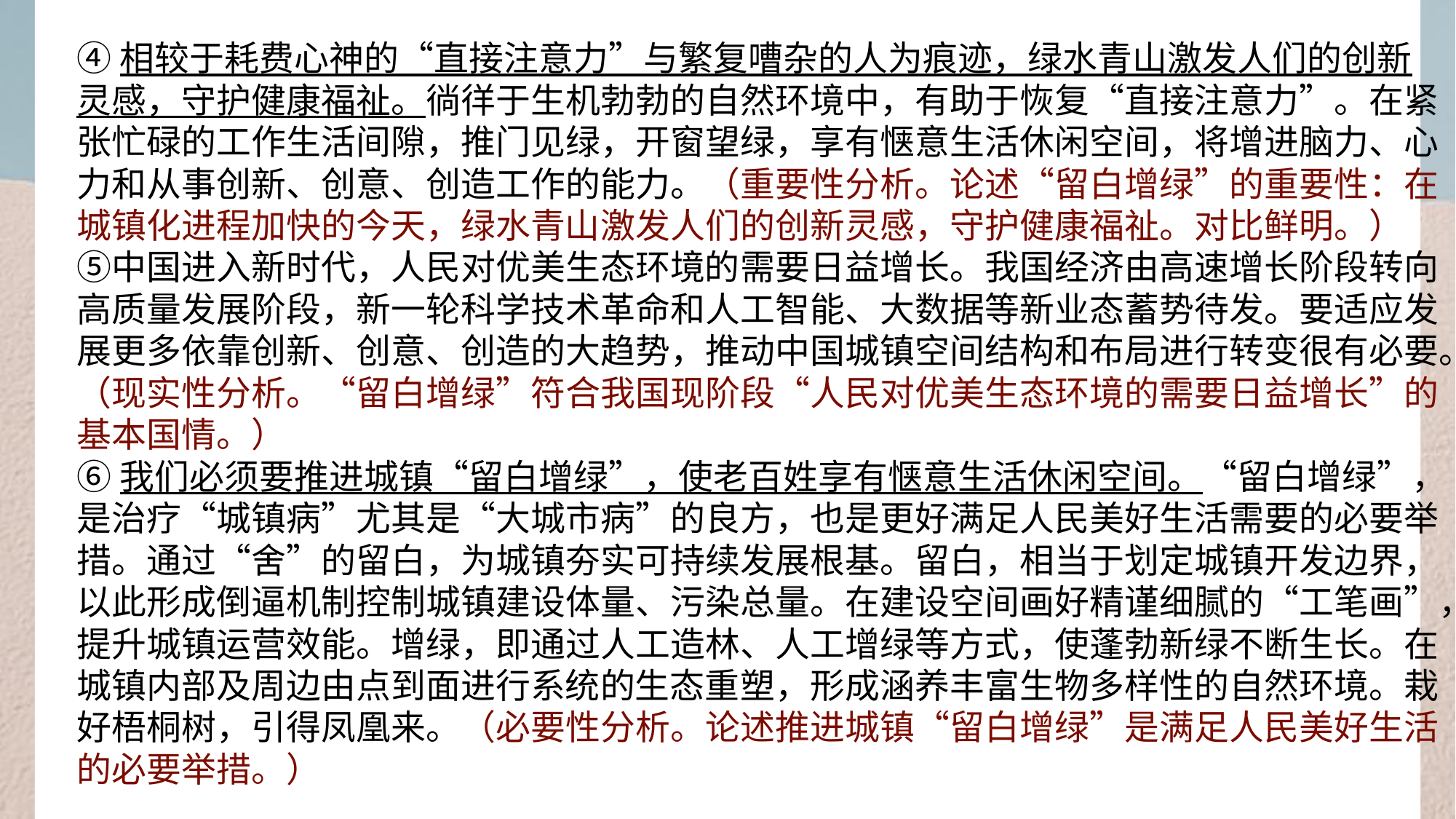

④相较于耗费心神的“直接注意力”与繁复嘈杂的人为痕迹，绿水青山激发人们的创新灵感，守护健康福祉。徜徉于生机勃勃的自然环境中，有助于恢复“直接注意力”。在紧张忙碌的工作生活间隙，推门见绿，开窗望绿，享有惬意生活休闲空间，将增进脑力、心力和从事创新、创意、创造工作的能力。（重要性分析。论述“留白增绿”的重要性：在城镇化进程加快的今天，绿水青山激发人们的创新灵感，守护健康福祉。对比鲜明。）
⑤中国进入新时代，人民对优美生态环境的需要日益增长。我国经济由高速增长阶段转向高质量发展阶段，新一轮科学技术革命和人工智能、大数据等新业态蓄势待发。要适应发展更多依靠创新、创意、创造的大趋势，推动中国城镇空间结构和布局进行转变很有必要。（现实性分析。“留白增绿”符合我国现阶段“人民对优美生态环境的需要日益增长”的基本国情。）
⑥我们必须要推进城镇“留白增绿”，使老百姓享有惬意生活休闲空间。“留白增绿”，是治疗“城镇病”尤其是“大城市病”的良方，也是更好满足人民美好生活需要的必要举措。通过“舍”的留白，为城镇夯实可持续发展根基。留白，相当于划定城镇开发边界，以此形成倒逼机制控制城镇建设体量、污染总量。在建设空间画好精谨细腻的“工笔画”，提升城镇运营效能。增绿，即通过人工造林、人工增绿等方式，使蓬勃新绿不断生长。在城镇内部及周边由点到面进行系统的生态重塑，形成涵养丰富生物多样性的自然环境。栽好梧桐树，引得凤凰来。（必要性分析。论述推进城镇“留白增绿”是满足人民美好生活的必要举措。）